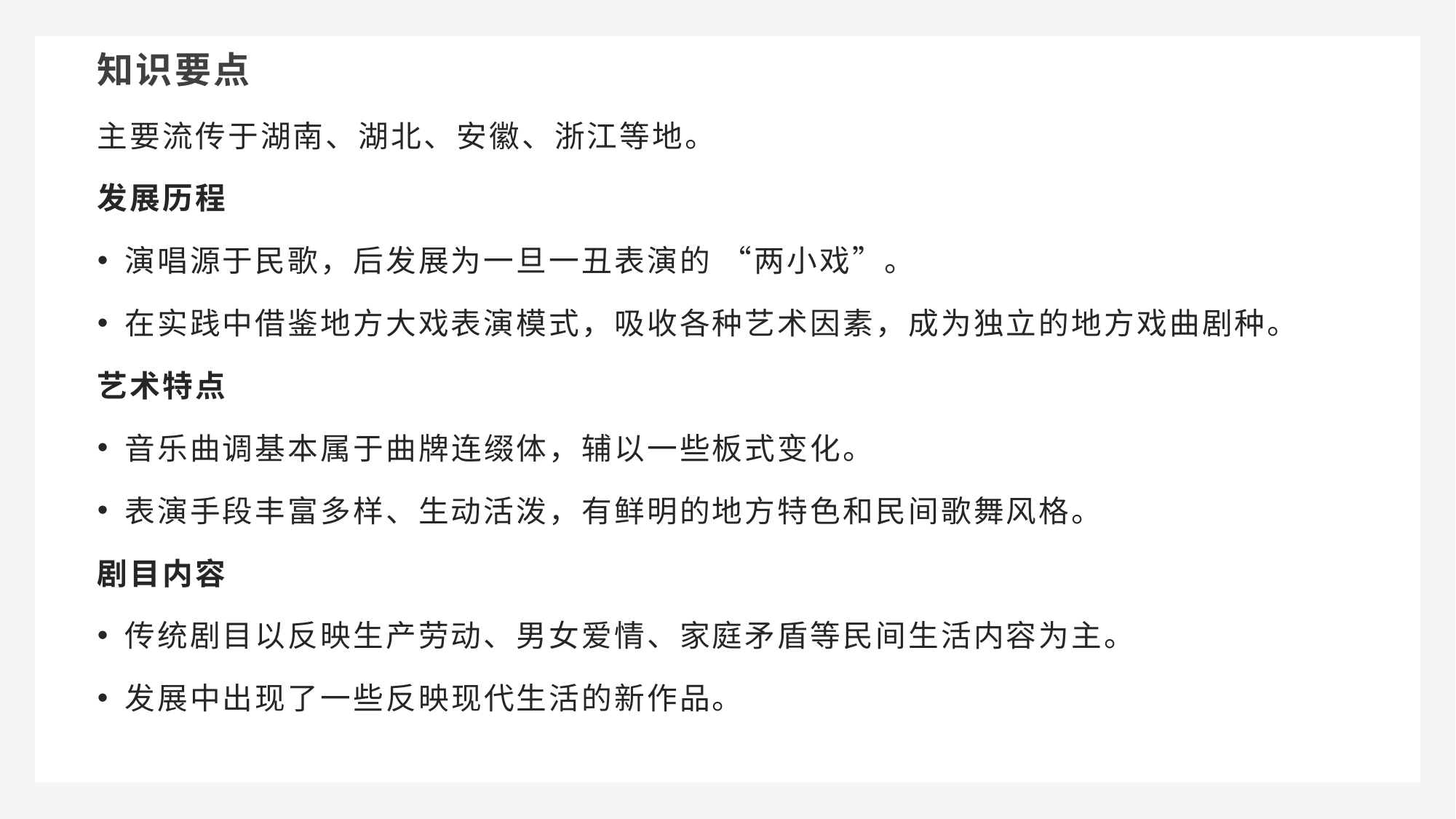

知识要点
主要流传于湖南、湖北、安徽、浙江等地。
发展历程
演唱源于民歌，后发展为一旦一丑表演的 “两小戏”。
在实践中借鉴地方大戏表演模式，吸收各种艺术因素，成为独立的地方戏曲剧种。
艺术特点
音乐曲调基本属于曲牌连缀体，辅以一些板式变化。
表演手段丰富多样、生动活泼，有鲜明的地方特色和民间歌舞风格。
剧目内容
传统剧目以反映生产劳动、男女爱情、家庭矛盾等民间生活内容为主。
发展中出现了一些反映现代生活的新作品。